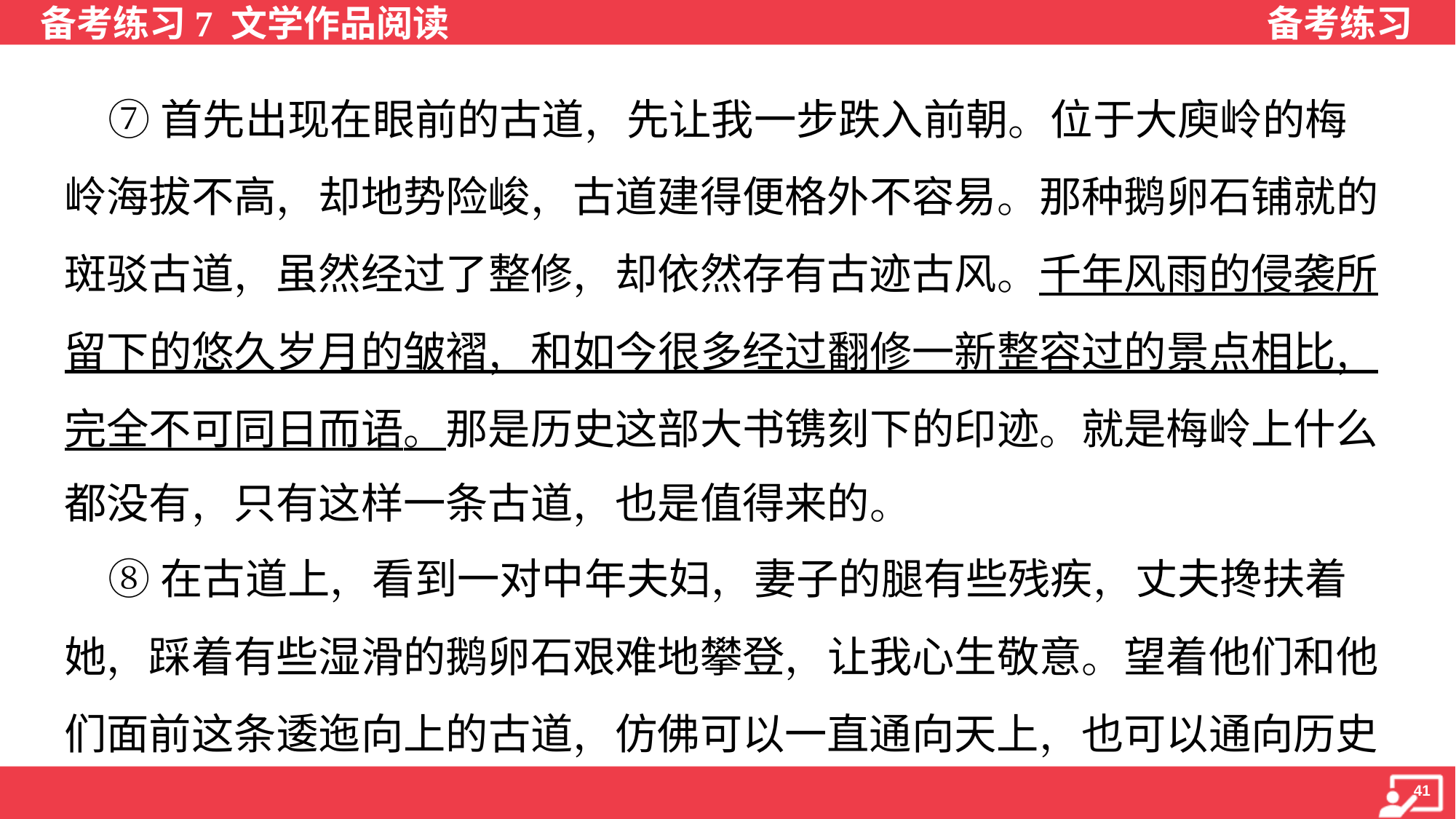

⑦首先出现在眼前的古道，先让我一步跌入前朝。位于大庾岭的梅
岭海拔不高，却地势险峻，古道建得便格外不容易。那种鹅卵石铺就的
斑驳古道，虽然经过了整修，却依然存有古迹古风。千年风雨的侵袭所
留下的悠久岁月的皱褶，和如今很多经过翻修一新整容过的景点相比，
完全不可同日而语。那是历史这部大书镌刻下的印迹。就是梅岭上什么
都没有，只有这样一条古道，也是值得来的。
    ⑧在古道上，看到一对中年夫妇，妻子的腿有些残疾，丈夫搀扶着
她，踩着有些湿滑的鹅卵石艰难地攀登，让我心生敬意。望着他们和他
们面前这条逶迤向上的古道，仿佛可以一直通向天上，也可以通向历史